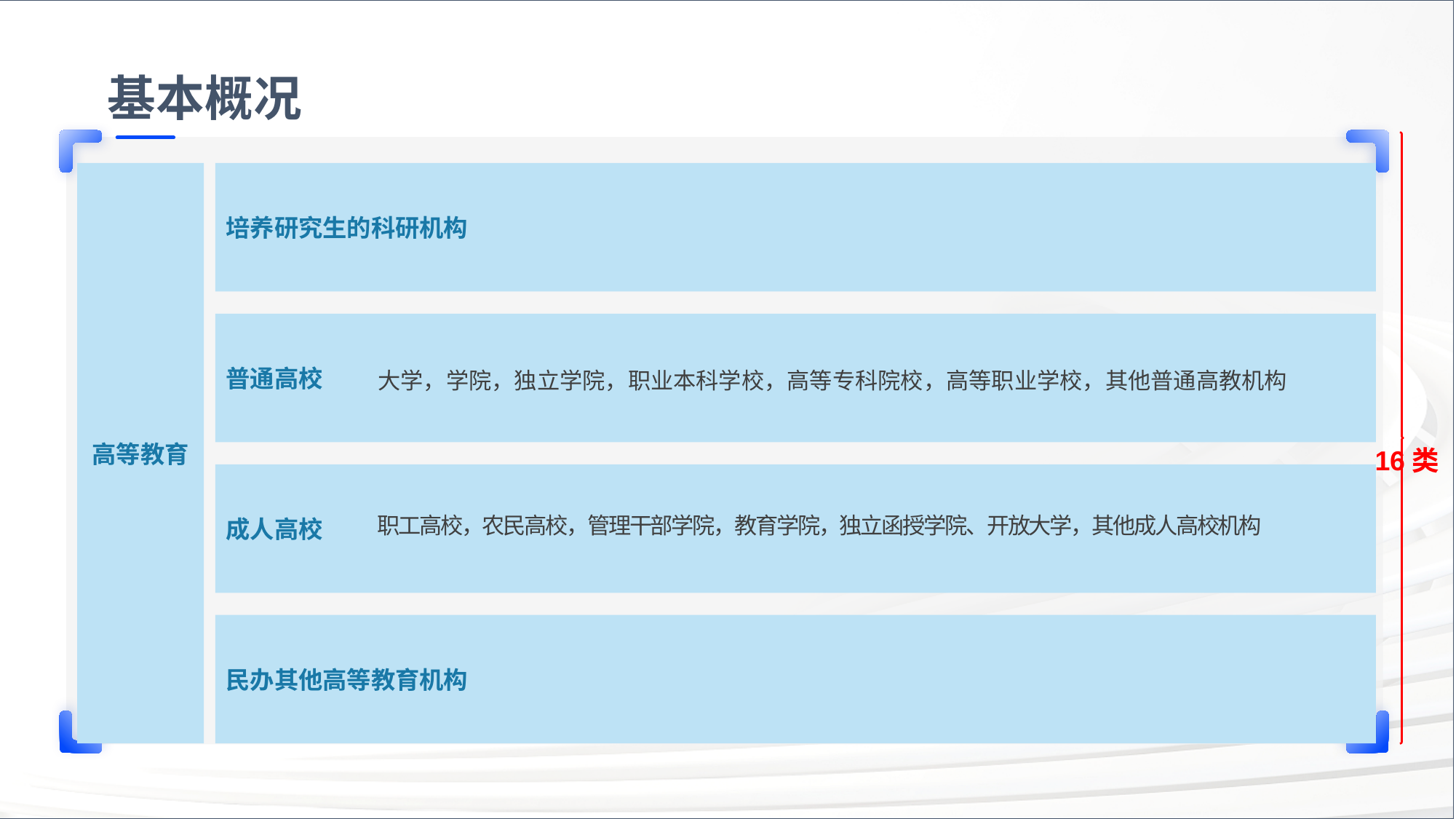

基本概况

16类
高等教育
培养研究生的科研机构
普通高校
大学，学院，独立学院，职业本科学校，高等专科院校，高等职业学校，其他普通高教机构
成人高校
职工高校，农民高校，管理干部学院，教育学院，独立函授学院、开放大学，其他成人高校机构
民办其他高等教育机构